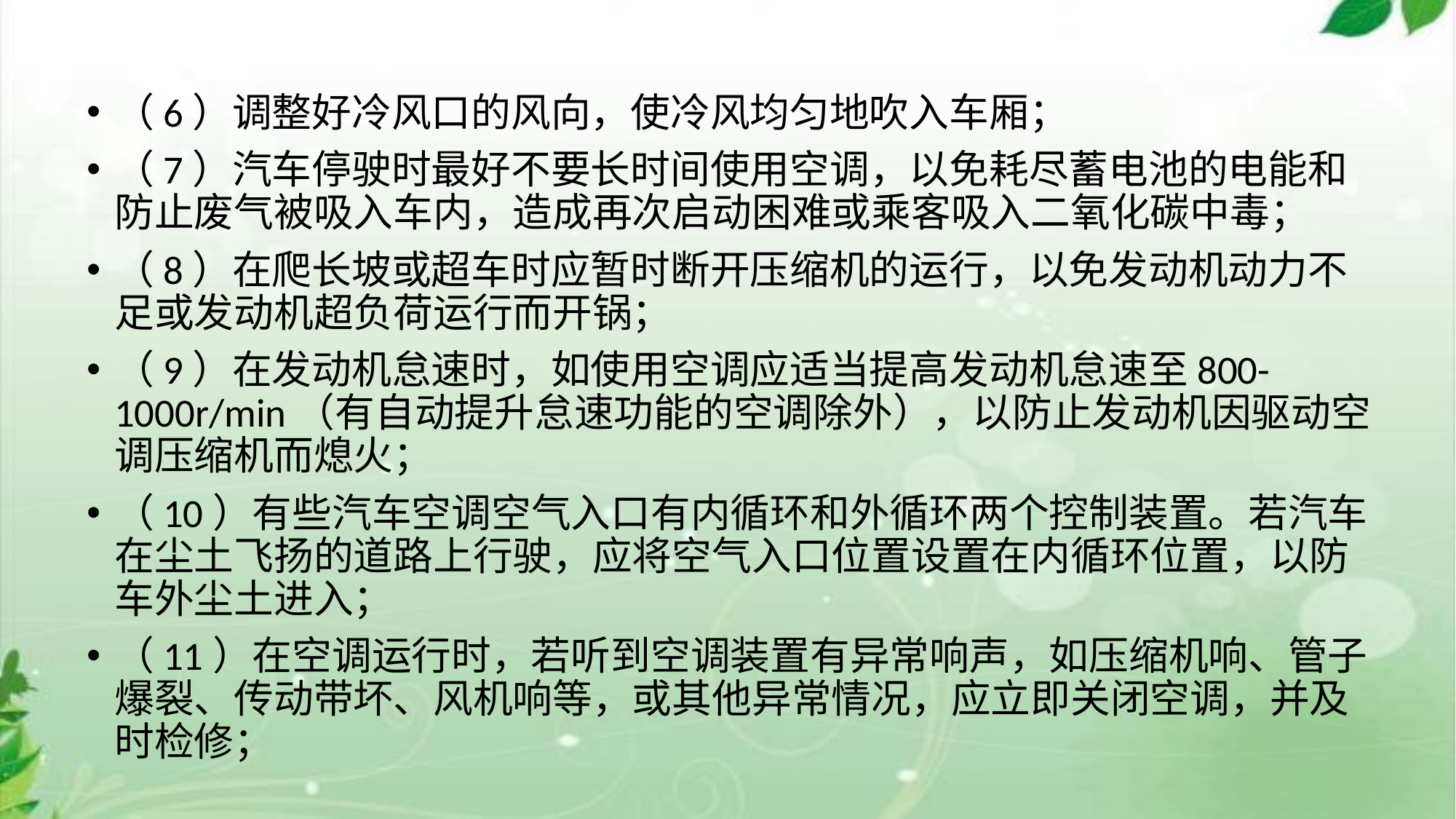

（6）调整好冷风口的风向，使冷风均匀地吹入车厢；
（7）汽车停驶时最好不要长时间使用空调，以免耗尽蓄电池的电能和防止废气被吸入车内，造成再次启动困难或乘客吸入二氧化碳中毒；
（8）在爬长坡或超车时应暂时断开压缩机的运行，以免发动机动力不足或发动机超负荷运行而开锅；
（9）在发动机怠速时，如使用空调应适当提高发动机怠速至800-1000r/min（有自动提升怠速功能的空调除外），以防止发动机因驱动空调压缩机而熄火；
（10）有些汽车空调空气入口有内循环和外循环两个控制装置。若汽车在尘土飞扬的道路上行驶，应将空气入口位置设置在内循环位置，以防车外尘土进入；
（11）在空调运行时，若听到空调装置有异常响声，如压缩机响、管子爆裂、传动带坏、风机响等，或其他异常情况，应立即关闭空调，并及时检修；